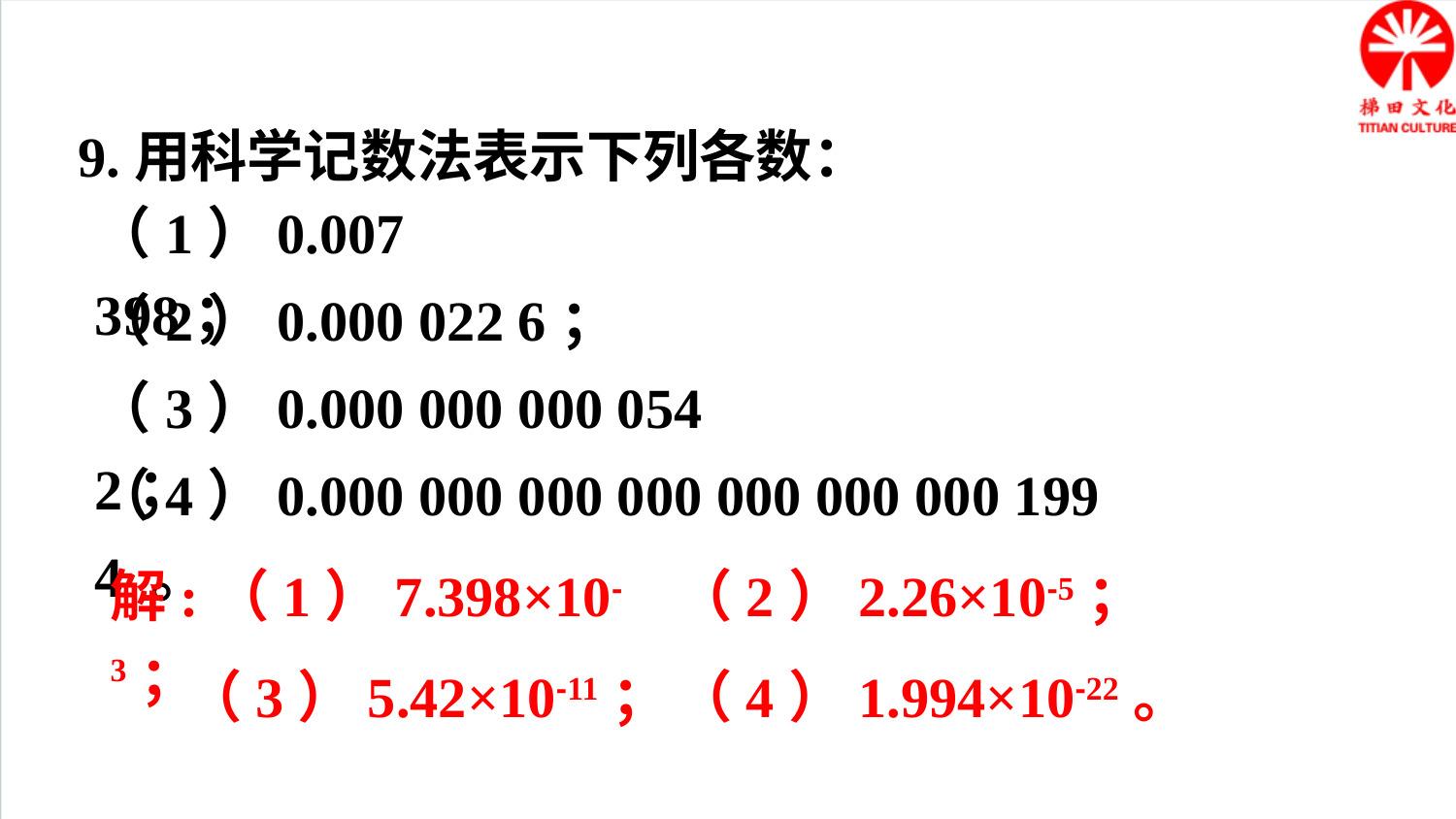

9.用科学记数法表示下列各数：
（1）0.007 398；
（2）0.000 022 6；
（3）0.000 000 000 054 2；
（4）0.000 000 000 000 000 000 000 199 4 。
解:（1）7.398×10-3；
（2）2.26×10-5；
（3）5.42×10-11；
（4）1.994×10-22。